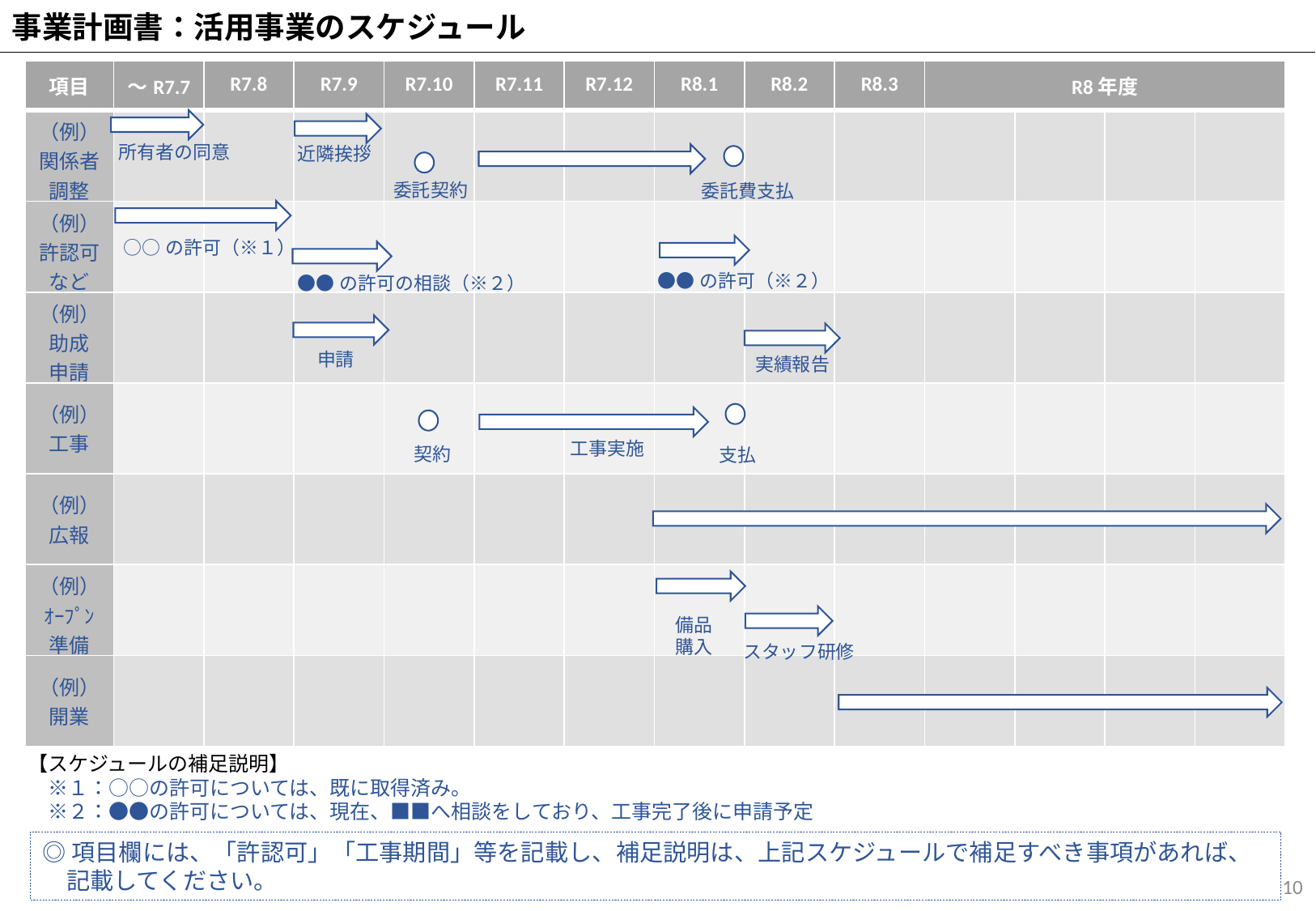

事業計画書：活用事業のスケジュール
| 項目 | ～R7.7 | R7.8 | R7.9 | R7.10 | R7.11 | R7.12 | R8.1 | R8.2 | R8.3 | R8年度 |  |  |  |
| --- | --- | --- | --- | --- | --- | --- | --- | --- | --- | --- | --- | --- | --- |
| （例） 関係者 調整 |  |  |  |  |  |  |  |  |  |  |  |  |  |
| （例） 許認可など |  |  |  |  |  |  |  |  |  |  |  |  |  |
| （例） 助成 申請 |  |  |  |  |  |  |  |  |  |  |  |  |  |
| （例） 工事 |  |  |  |  |  |  |  |  |  |  |  |  |  |
| （例） 広報 |  |  |  |  |  |  |  |  |  |  |  |  |  |
| （例） ｵｰﾌﾟﾝ 準備 |  |  |  |  |  |  |  |  |  |  |  |  |  |
| （例） 開業 |  |  |  |  |  |  |  |  |  |  |  |  |  |

所有者の同意
近隣挨拶

委託契約
委託費支払

○○の許可（※１）

●●の許可（※２）
●●の許可の相談（※２）

申請
実績報告

工事実施
契約
支払

備品
購入
スタッフ研修

【スケジュールの補足説明】
　※１：○○の許可については、既に取得済み。
　※２：●●の許可については、現在、■■へ相談をしており、工事完了後に申請予定
◎項目欄には、「許認可」「工事期間」等を記載し、補足説明は、上記スケジュールで補足すべき事項があれば、記載してください。
10